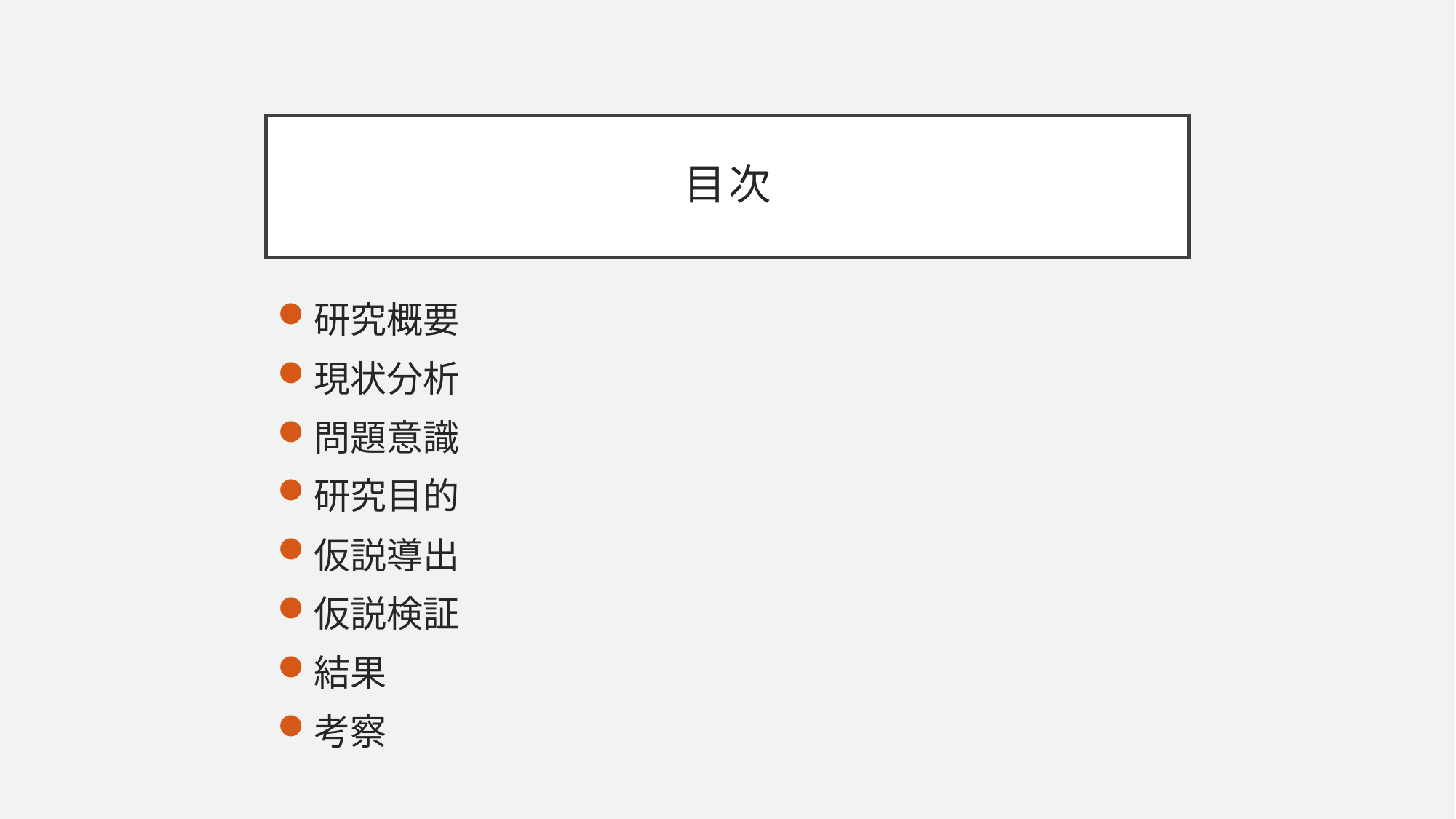

# 目次
研究概要
現状分析
問題意識
研究目的
仮説導出
仮説検証
結果
考察